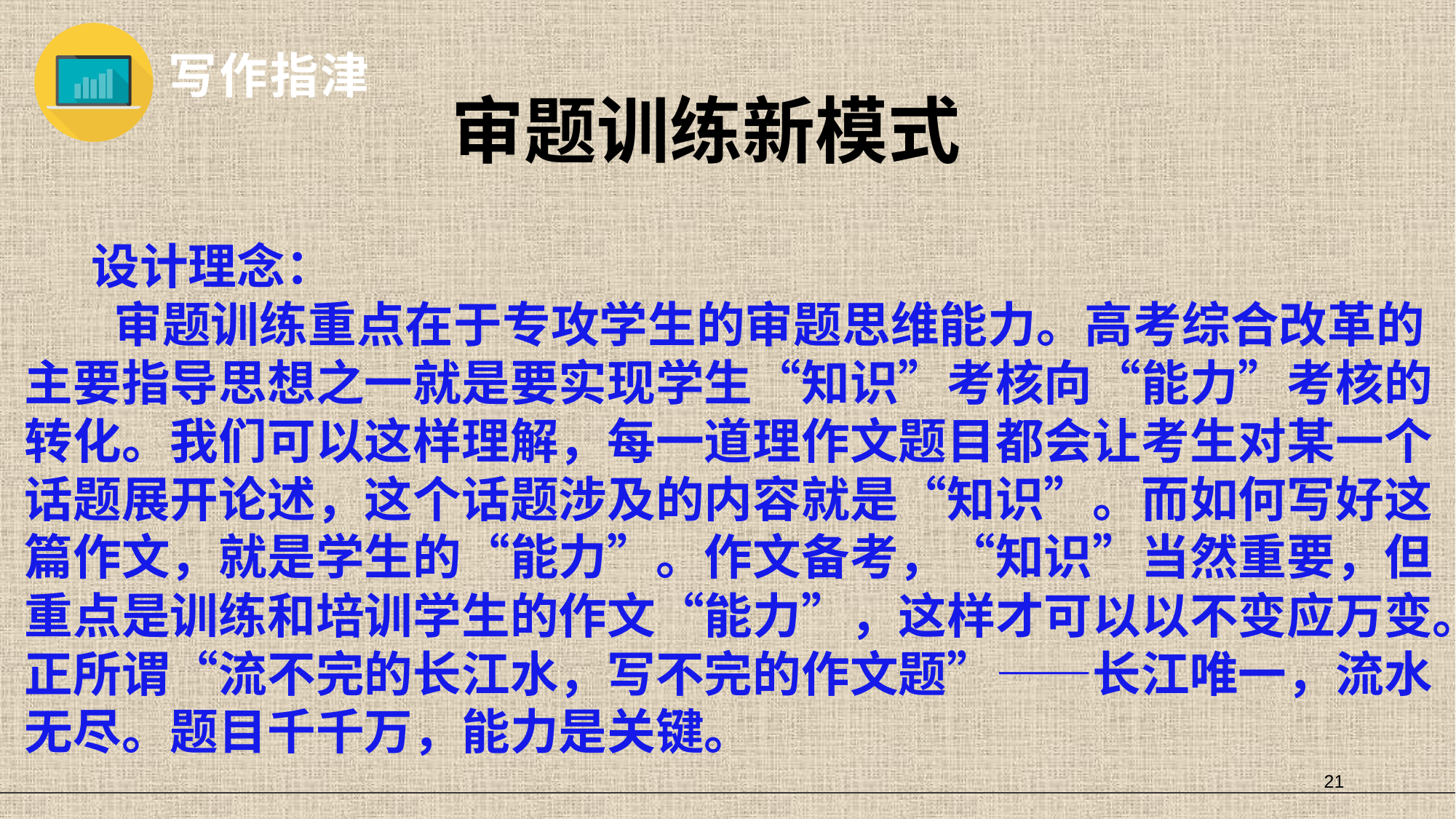

写作指津
审题训练新模式
设计理念：
 审题训练重点在于专攻学生的审题思维能力。高考综合改革的主要指导思想之一就是要实现学生“知识”考核向“能力”考核的转化。我们可以这样理解，每一道理作文题目都会让考生对某一个话题展开论述，这个话题涉及的内容就是“知识”。而如何写好这篇作文，就是学生的“能力”。作文备考，“知识”当然重要，但重点是训练和培训学生的作文“能力”，这样才可以以不变应万变。正所谓“流不完的长江水，写不完的作文题”——长江唯一，流水无尽。题目千千万，能力是关键。
21